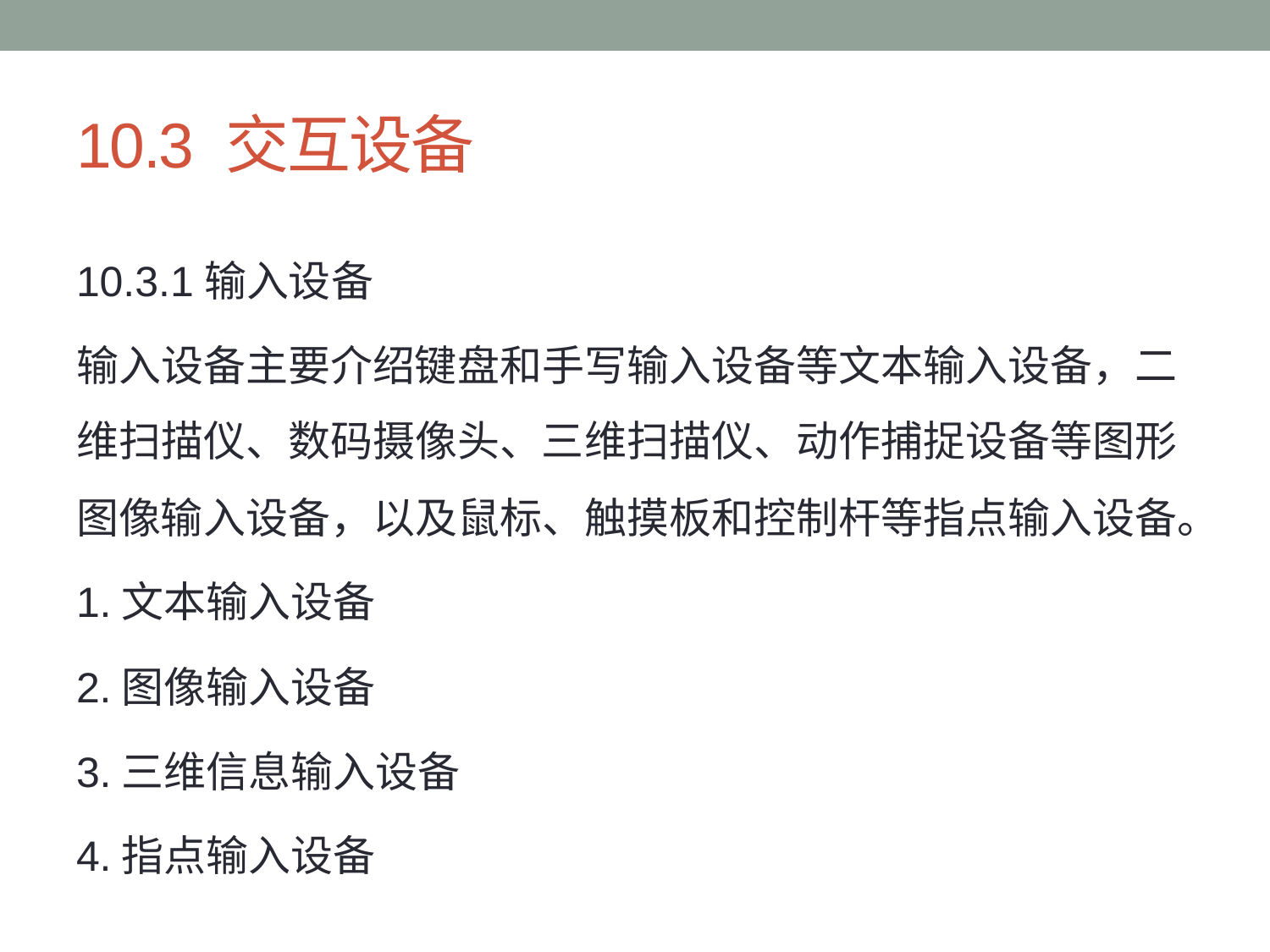

# 10.3 交互设备
10.3.1输入设备
输入设备主要介绍键盘和手写输入设备等文本输入设备，二维扫描仪、数码摄像头、三维扫描仪、动作捕捉设备等图形图像输入设备，以及鼠标、触摸板和控制杆等指点输入设备。
1.文本输入设备
2.图像输入设备
3.三维信息输入设备
4.指点输入设备